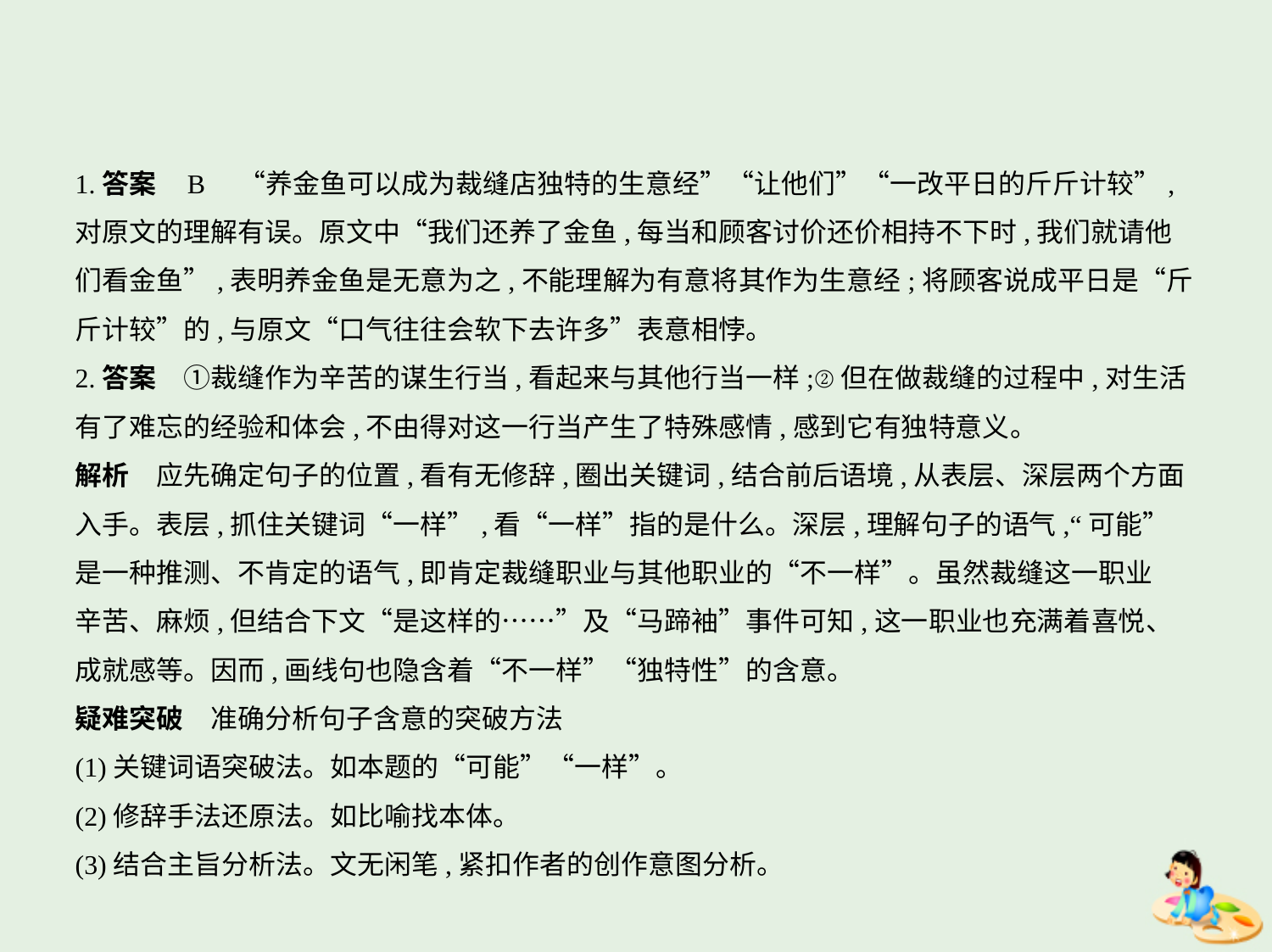

1.答案    B　“养金鱼可以成为裁缝店独特的生意经”“让他们”“一改平日的斤斤计较”,
对原文的理解有误。原文中“我们还养了金鱼,每当和顾客讨价还价相持不下时,我们就请他
们看金鱼”,表明养金鱼是无意为之,不能理解为有意将其作为生意经;将顾客说成平日是“斤
斤计较”的,与原文“口气往往会软下去许多”表意相悖。
2.答案　①裁缝作为辛苦的谋生行当,看起来与其他行当一样;②但在做裁缝的过程中,对生活
有了难忘的经验和体会,不由得对这一行当产生了特殊感情,感到它有独特意义。
解析　应先确定句子的位置,看有无修辞,圈出关键词,结合前后语境,从表层、深层两个方面
入手。表层,抓住关键词“一样”,看“一样”指的是什么。深层,理解句子的语气,“可能”
是一种推测、不肯定的语气,即肯定裁缝职业与其他职业的“不一样”。虽然裁缝这一职业
辛苦、麻烦,但结合下文“是这样的……”及“马蹄袖”事件可知,这一职业也充满着喜悦、
成就感等。因而,画线句也隐含着“不一样”“独特性”的含意。
疑难突破　准确分析句子含意的突破方法
(1)关键词语突破法。如本题的“可能”“一样”。
(2)修辞手法还原法。如比喻找本体。
(3)结合主旨分析法。文无闲笔,紧扣作者的创作意图分析。